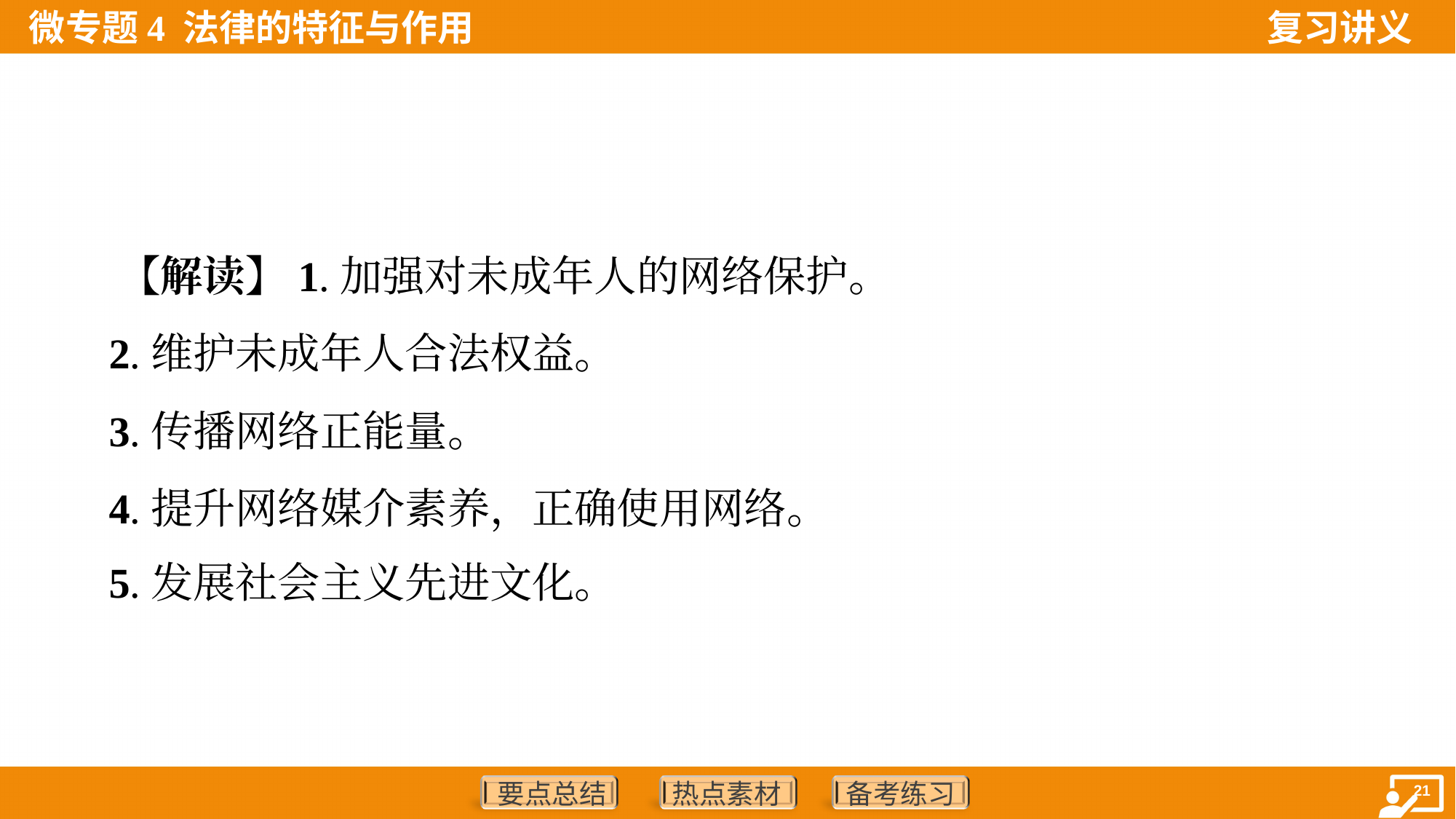

【解读】1.加强对未成年人的网络保护。
    2.维护未成年人合法权益。
    3.传播网络正能量。
    4.提升网络媒介素养，正确使用网络。
    5.发展社会主义先进文化。